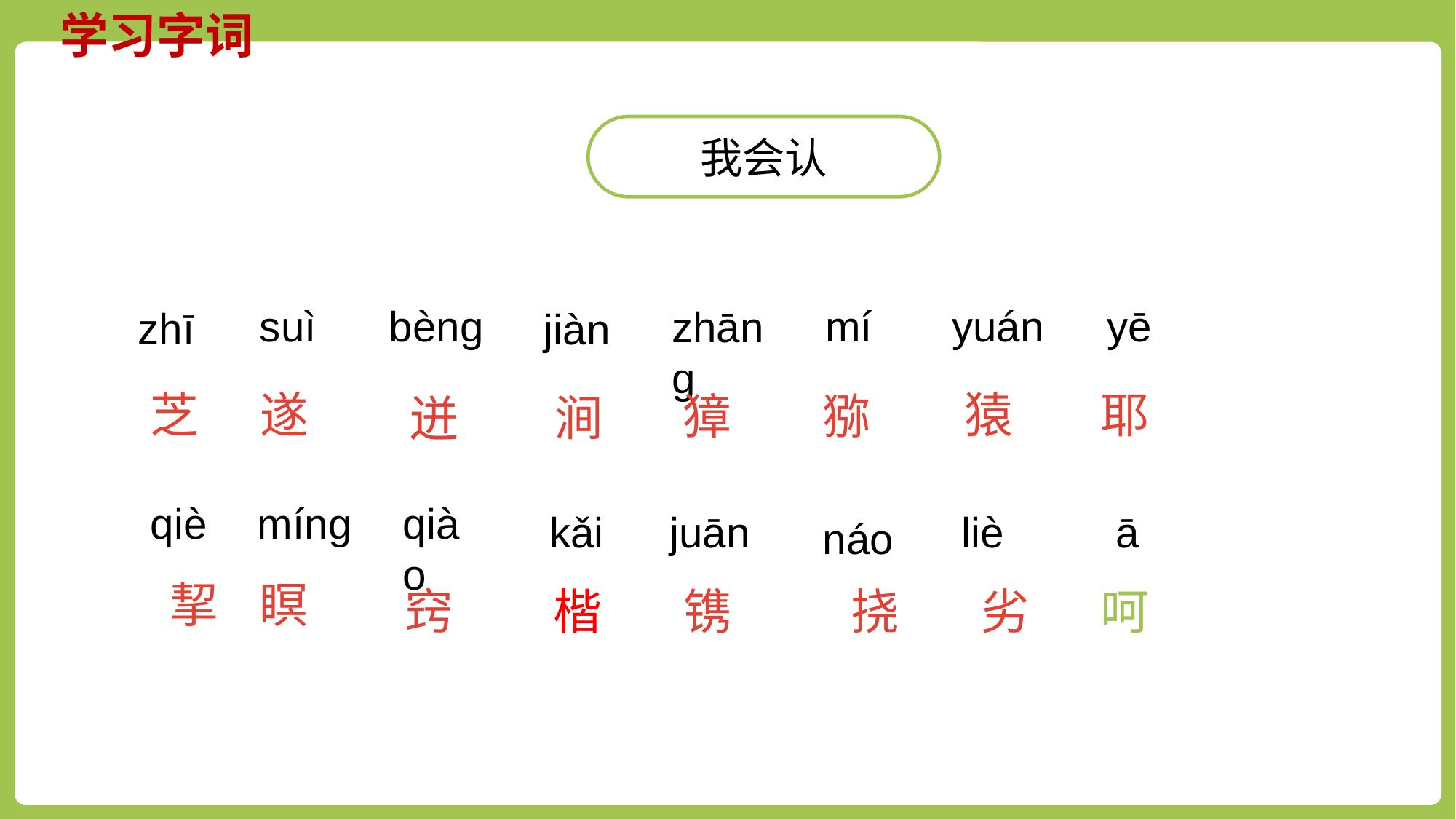

学习字词
我会认
suì
bèng
mí
yuán
yē
zhāng
zhī
jiàn
猿
耶
芝
遂
獐
猕
涧
迸
qiào
qiè
míng
ā
kǎi
juān
liè
náo
挈
瞑
呵
楷
窍
镌
劣
挠